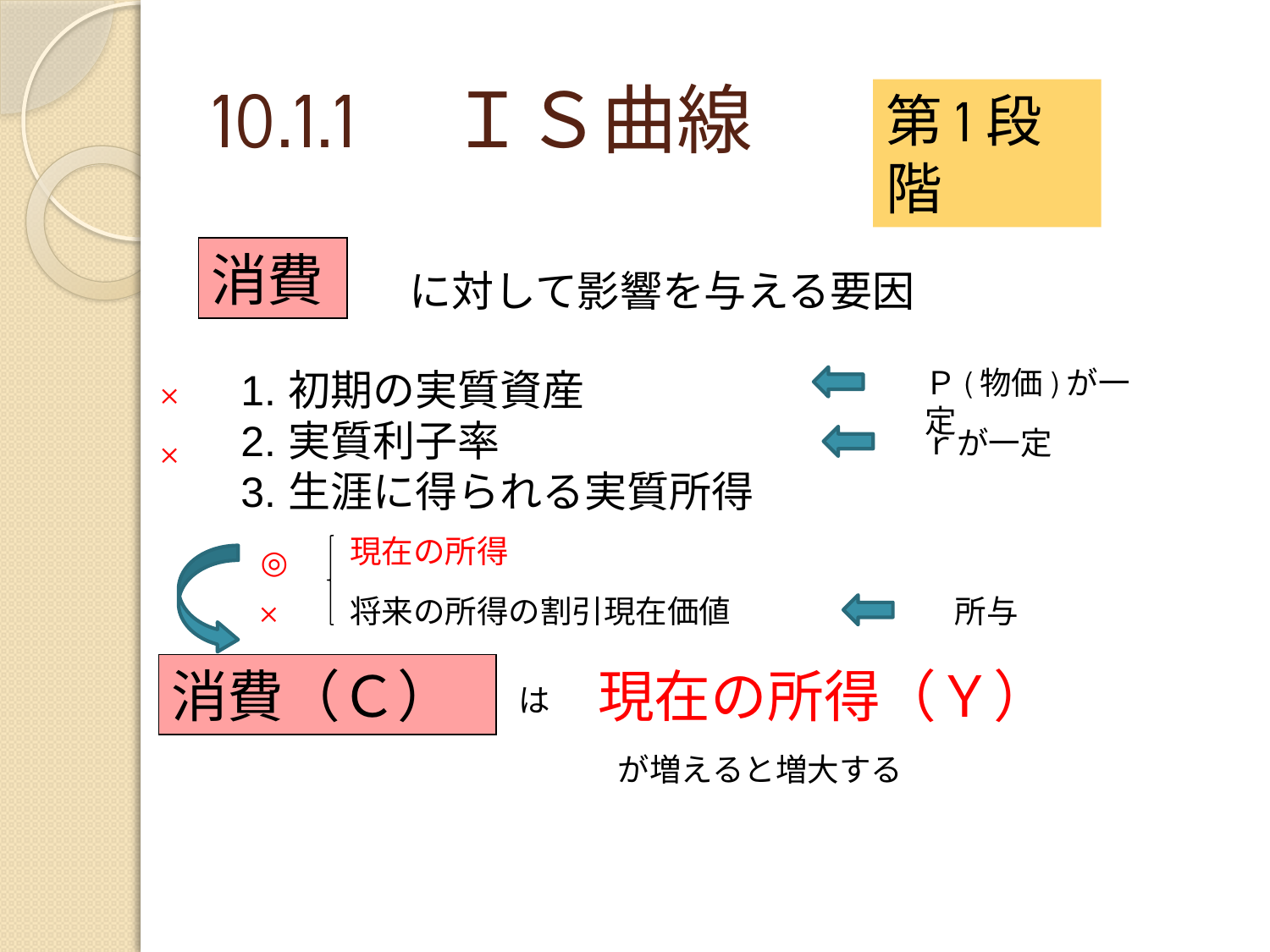

# 10.1.1　ＩＳ曲線
第1段階
消費
に対して影響を与える要因
初期の実質資産
実質利子率
生涯に得られる実質所得
Ｐ(物価)が一定
×

ｒが一定
×

現在の所得
◎

×
将来の所得の割引現在価値
所与

消費（Ｃ）
現在の所得（Ｙ）
は
が増えると増大する